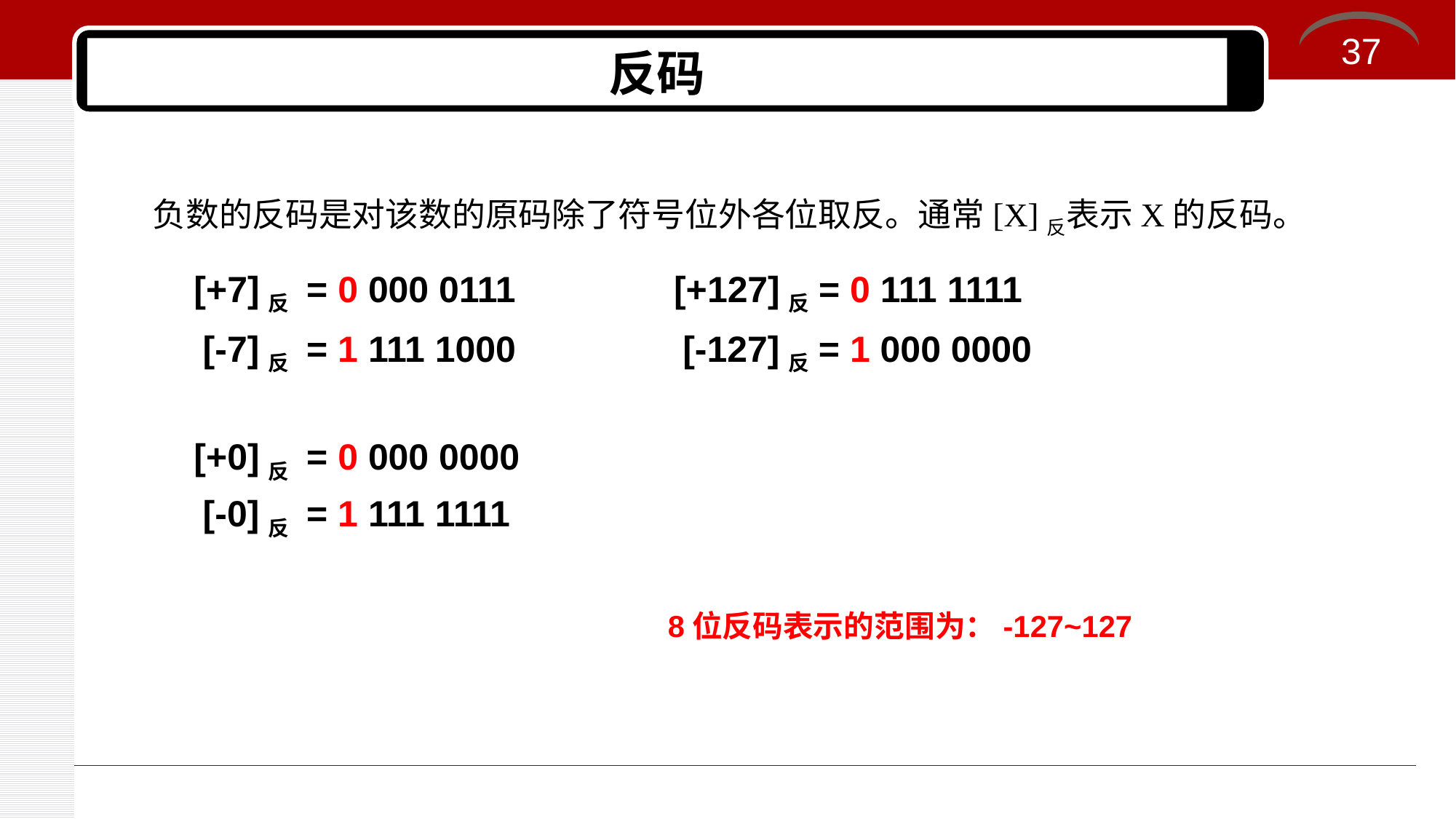

37
# 反码
负数的反码是对该数的原码除了符号位外各位取反。通常[X]反表示X的反码。
[+7]反 = 0 000 0111
[+127]反= 0 111 1111
[-7]反 = 1 111 1000
[-127]反= 1 000 0000
[+0]反 = 0 000 0000
[-0]反 = 1 111 1111
8位反码表示的范围为：-127~127